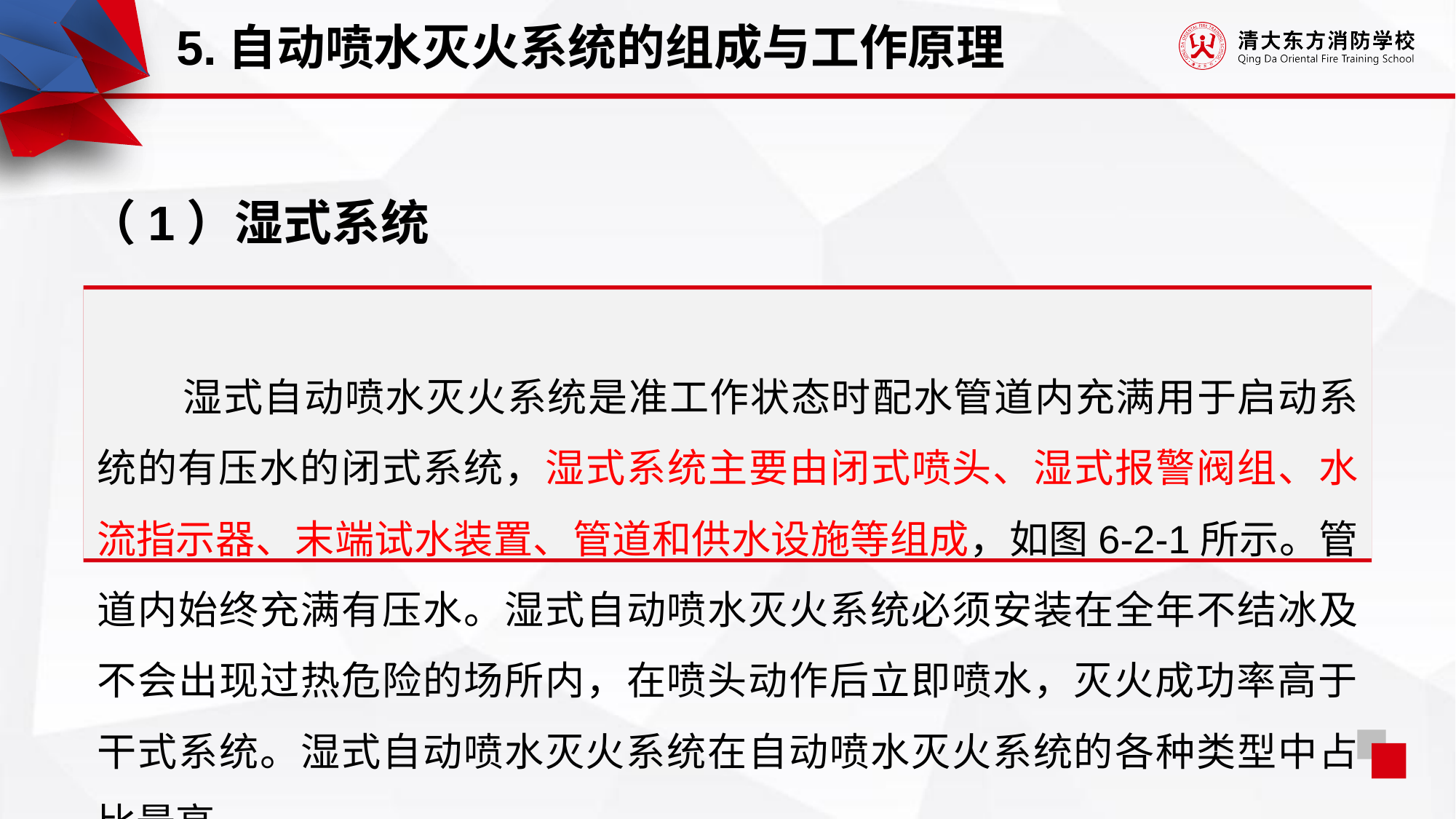

5.自动喷水灭火系统的组成与工作原理

（1）湿式系统

湿式自动喷水灭火系统是准工作状态时配水管道内充满用于启动系统的有压水的闭式系统，湿式系统主要由闭式喷头、湿式报警阀组、水流指示器、末端试水装置、管道和供水设施等组成，如图6-2-1所示。管道内始终充满有压水。湿式自动喷水灭火系统必须安装在全年不结冰及不会出现过热危险的场所内，在喷头动作后立即喷水，灭火成功率高于干式系统。湿式自动喷水灭火系统在自动喷水灭火系统的各种类型中占比最高。